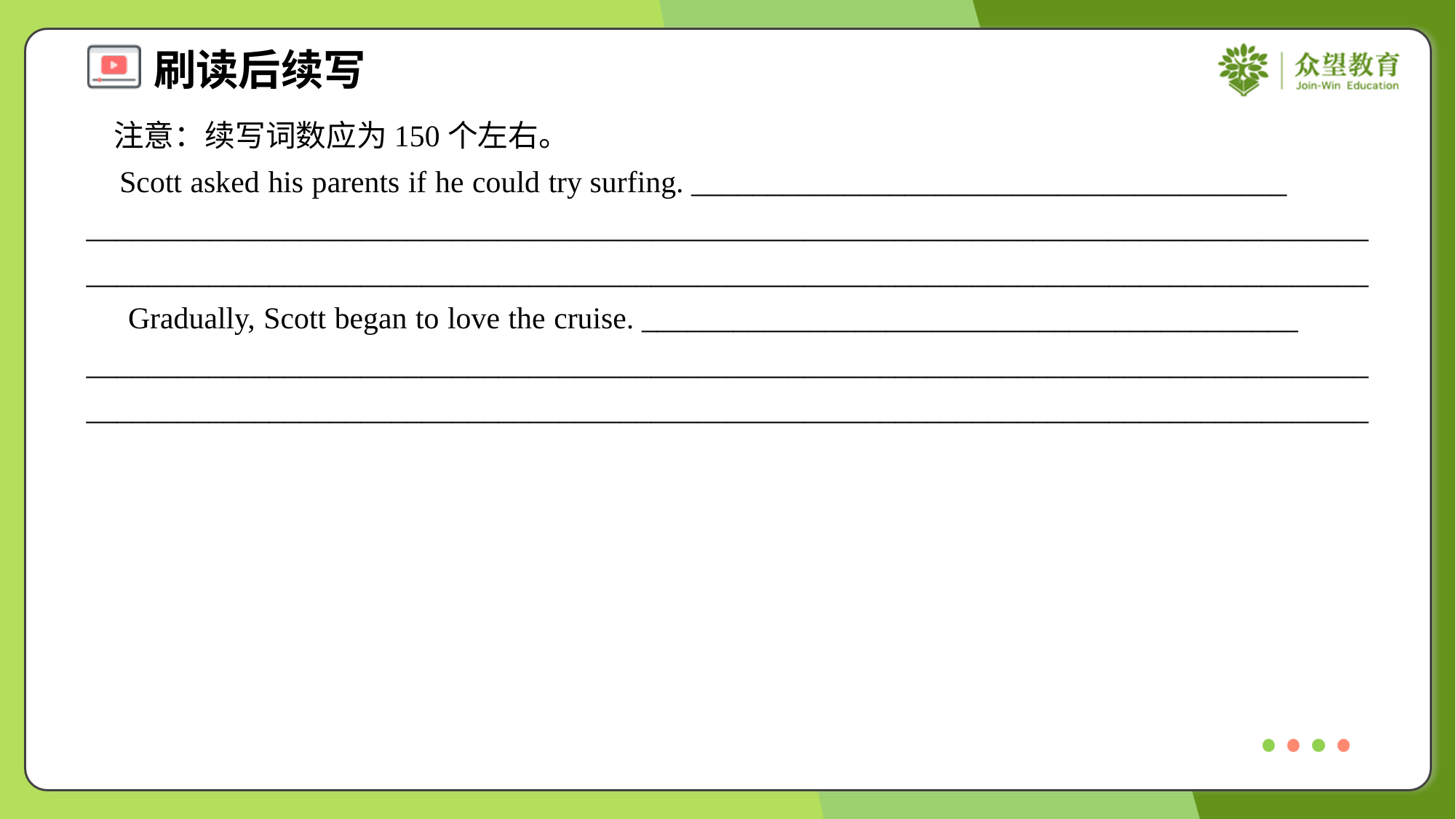

注意：续写词数应为150个左右。
    Scott asked his parents if he could try surfing. _______________________________________
________________________________________________________________________________________________________________________________________________________________________
     Gradually, Scott began to love the cruise. ___________________________________________ ________________________________________________________________________________________________________________________________________________________________________